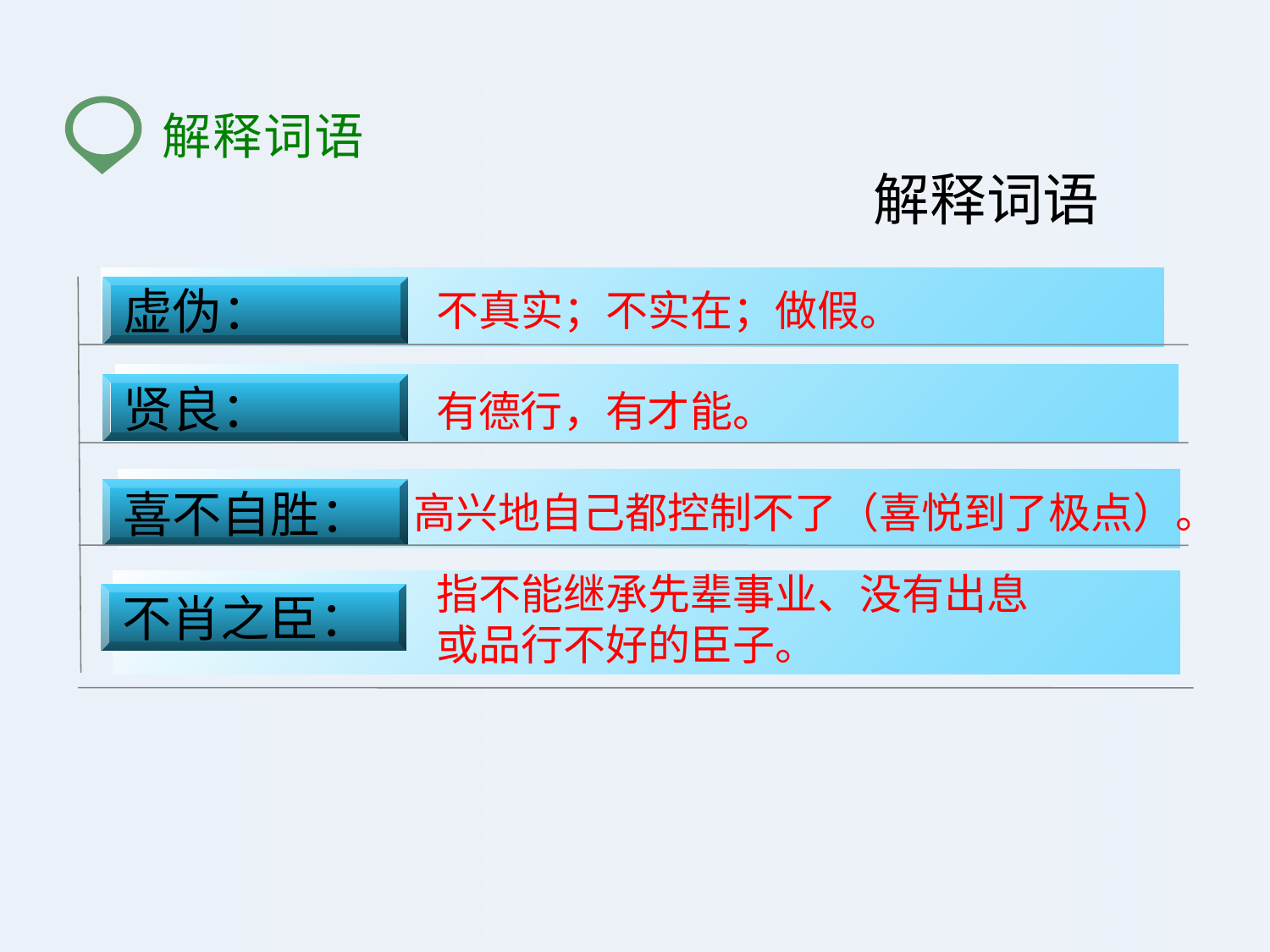

解释词语
解释词语
不真实；不实在；做假。

虚伪：

有德行，有才能。

贤良：

高兴地自己都控制不了（喜悦到了极点）。

喜不自胜：

指不能继承先辈事业、没有出息
或品行不好的臣子。

不肖之臣：